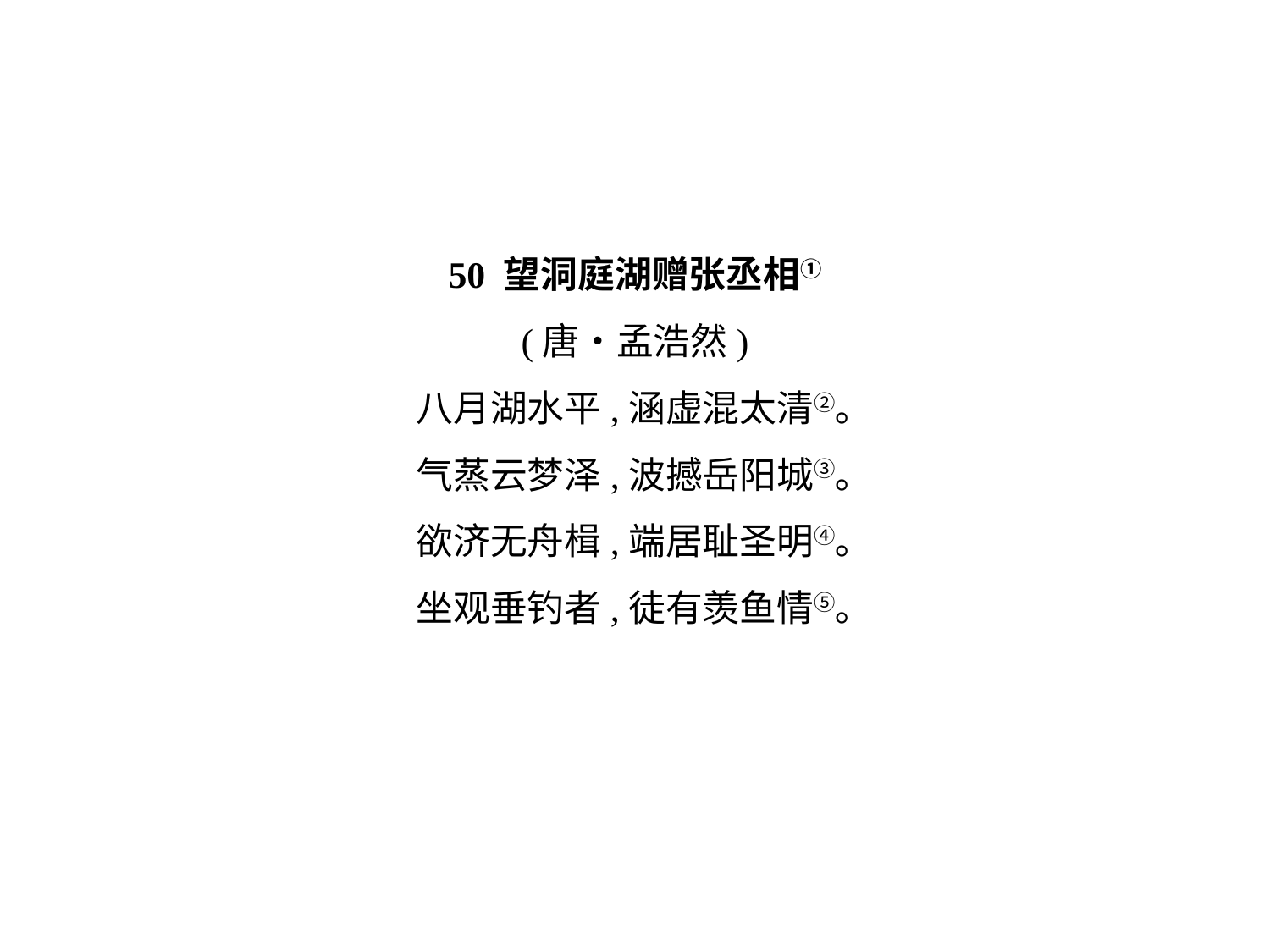

50 望洞庭湖赠张丞相①
(唐•孟浩然)
八月湖水平,涵虚混太清②｡
气蒸云梦泽,波撼岳阳城③｡
欲济无舟楫,端居耻圣明④｡
坐观垂钓者,徒有羡鱼情⑤｡